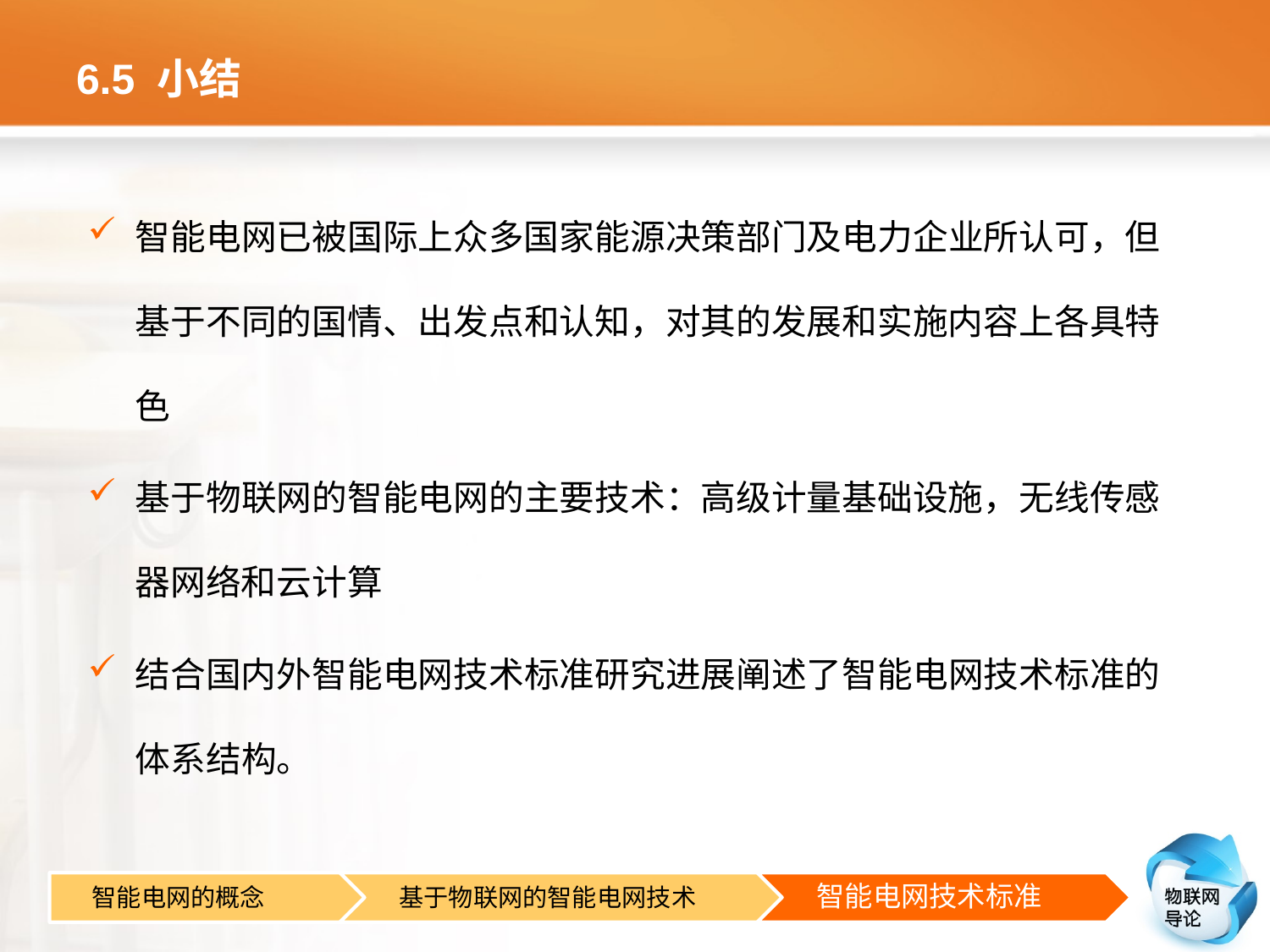

# 6.5 小结
智能电网已被国际上众多国家能源决策部门及电力企业所认可，但基于不同的国情、出发点和认知，对其的发展和实施内容上各具特色
基于物联网的智能电网的主要技术：高级计量基础设施，无线传感器网络和云计算
结合国内外智能电网技术标准研究进展阐述了智能电网技术标准的体系结构。